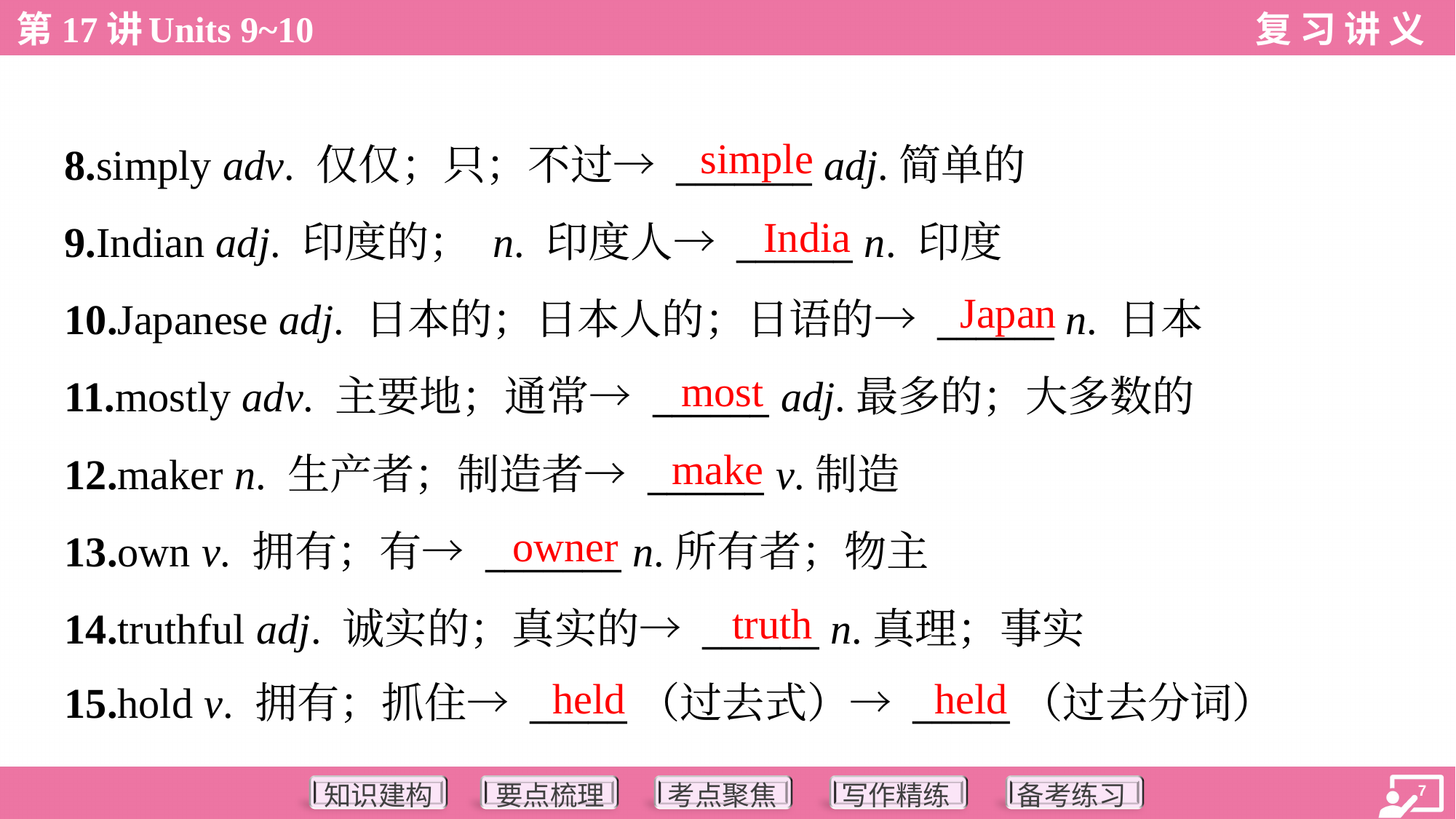

simple
8.simply adv. 仅仅；只；不过→ _______ adj.简单的
9.Indian adj. 印度的； n. 印度人→ ______ n. 印度
10.Japanese adj. 日本的；日本人的；日语的→ ______ n. 日本
11.mostly adv. 主要地；通常→ ______ adj.最多的；大多数的
12.maker n. 生产者；制造者→ ______ v.制造
13.own v. 拥有；有→ _______ n.所有者；物主
14.truthful adj. 诚实的；真实的→ ______ n.真理；事实
15.hold v. 拥有；抓住→ _____（过去式）→ _____（过去分词）
India
Japan
most
make
owner
truth
held
held